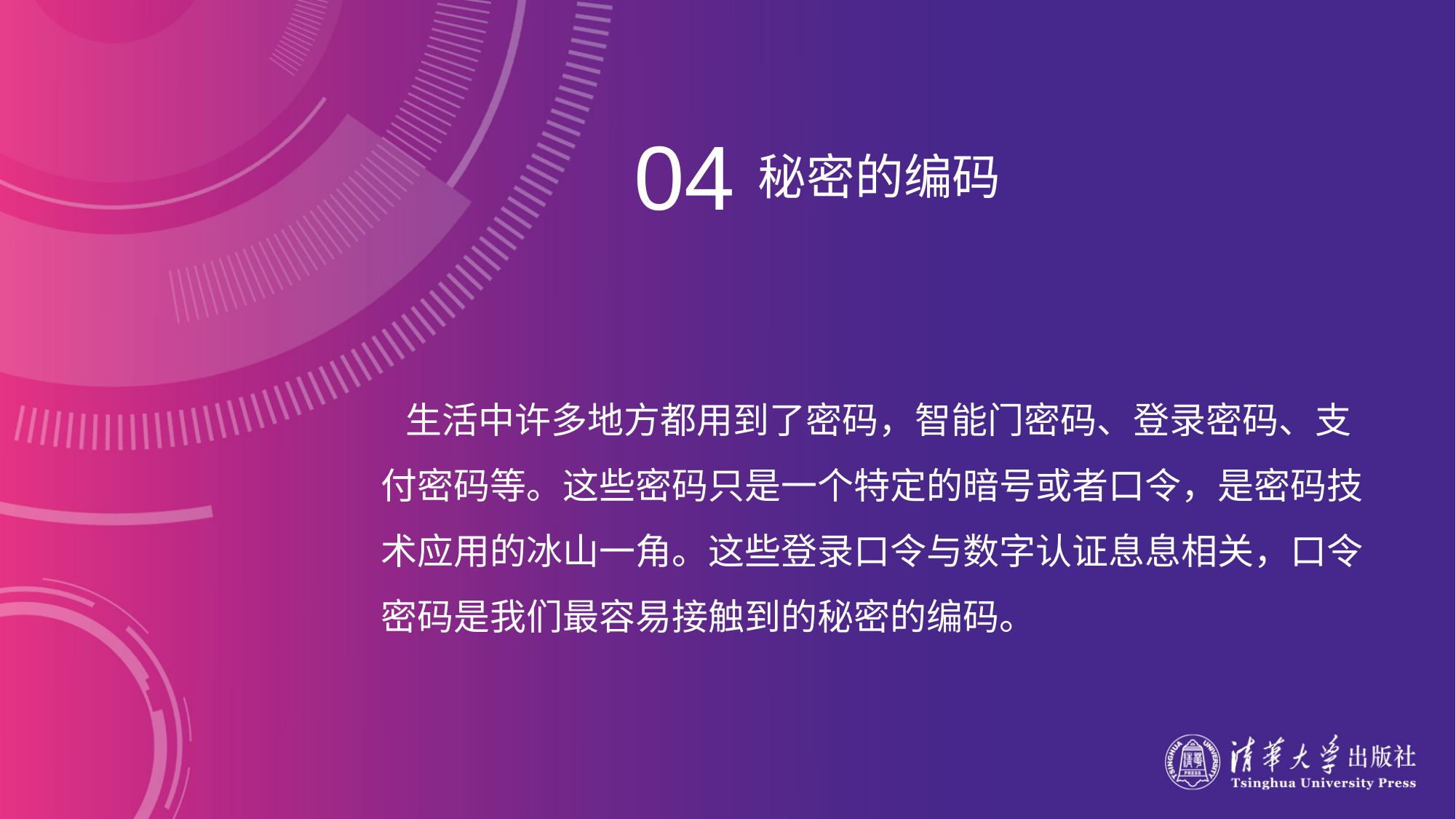

04
# 秘密的编码

  生活中许多地方都用到了密码，智能门密码、登录密码、支付密码等。这些密码只是一个特定的暗号或者口令，是密码技术应用的冰山一角。这些登录口令与数字认证息息相关，口令密码是我们最容易接触到的秘密的编码。